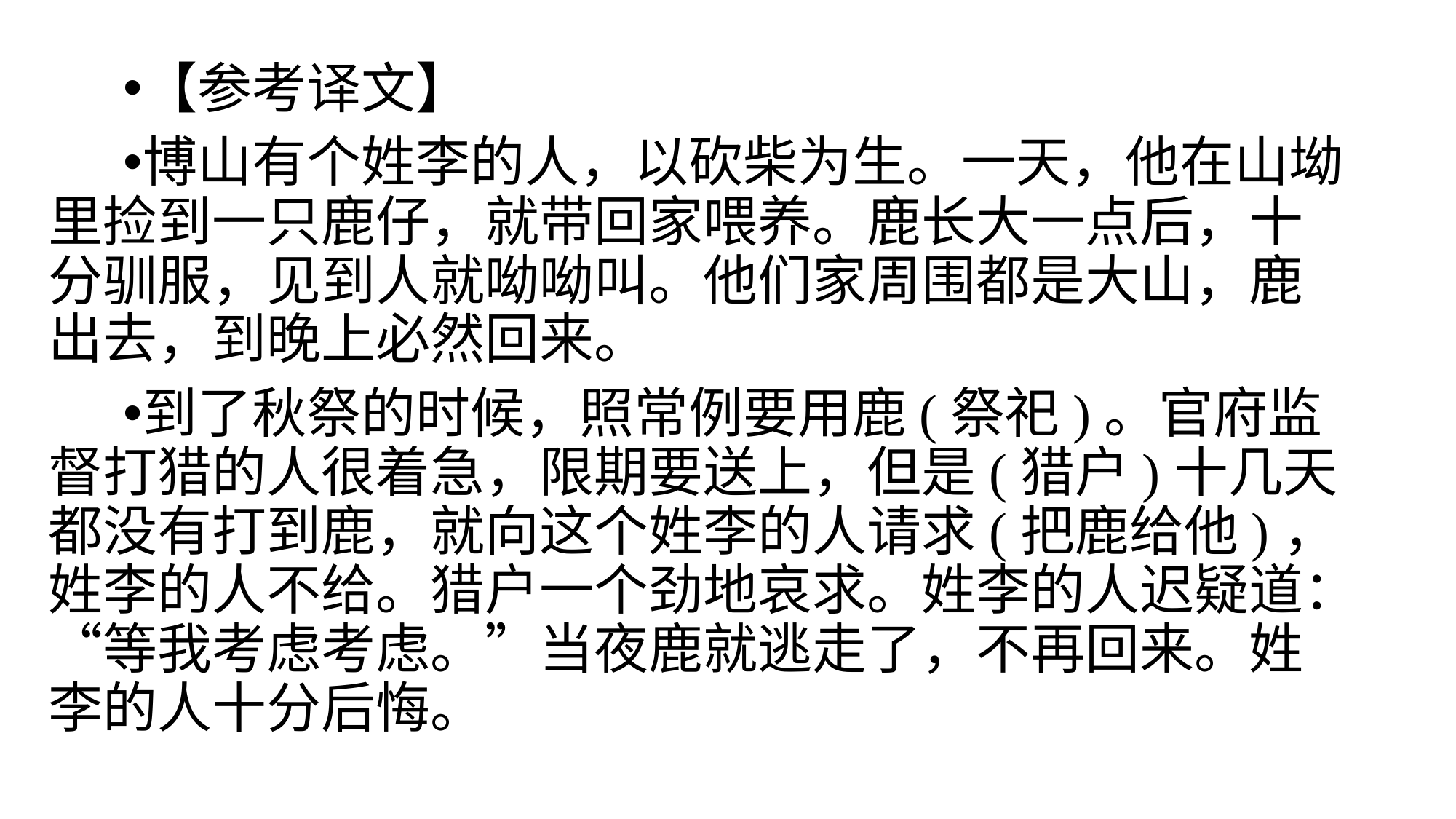

【参考译文】
博山有个姓李的人，以砍柴为生。一天，他在山坳里捡到一只鹿仔，就带回家喂养。鹿长大一点后，十分驯服，见到人就呦呦叫。他们家周围都是大山，鹿出去，到晚上必然回来。
到了秋祭的时候，照常例要用鹿(祭祀)。官府监督打猎的人很着急，限期要送上，但是(猎户)十几天都没有打到鹿，就向这个姓李的人请求(把鹿给他)，姓李的人不给。猎户一个劲地哀求。姓李的人迟疑道：“等我考虑考虑。”当夜鹿就逃走了，不再回来。姓李的人十分后悔。